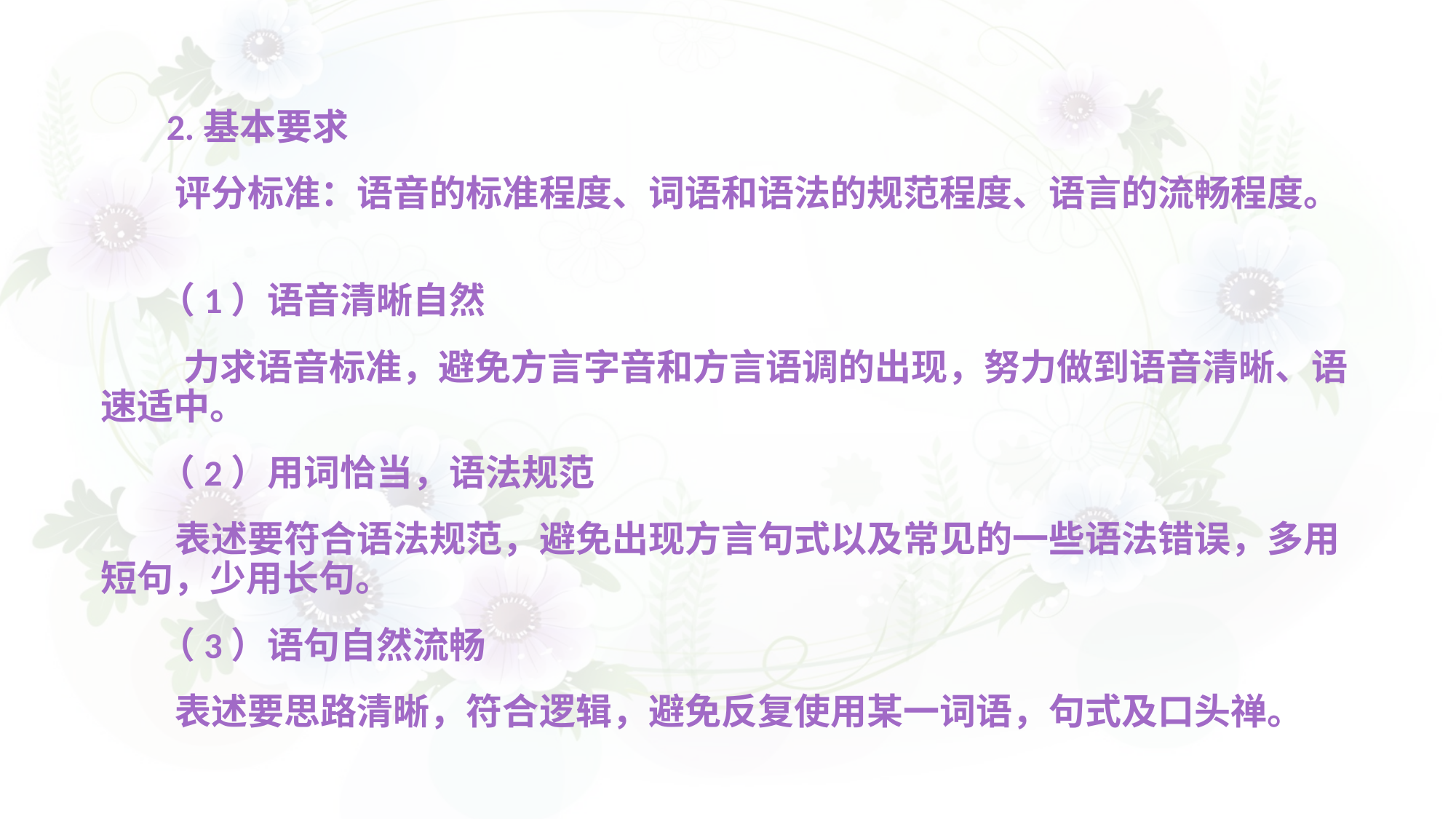

2.基本要求
        评分标准：语音的标准程度、词语和语法的规范程度、语言的流畅程度。

      （1）语音清晰自然
         力求语音标准，避免方言字音和方言语调的出现，努力做到语音清晰、语速适中。
      （2）用词恰当，语法规范
        表述要符合语法规范，避免出现方言句式以及常见的一些语法错误，多用短句，少用长句。
      （3）语句自然流畅
        表述要思路清晰，符合逻辑，避免反复使用某一词语，句式及口头禅。